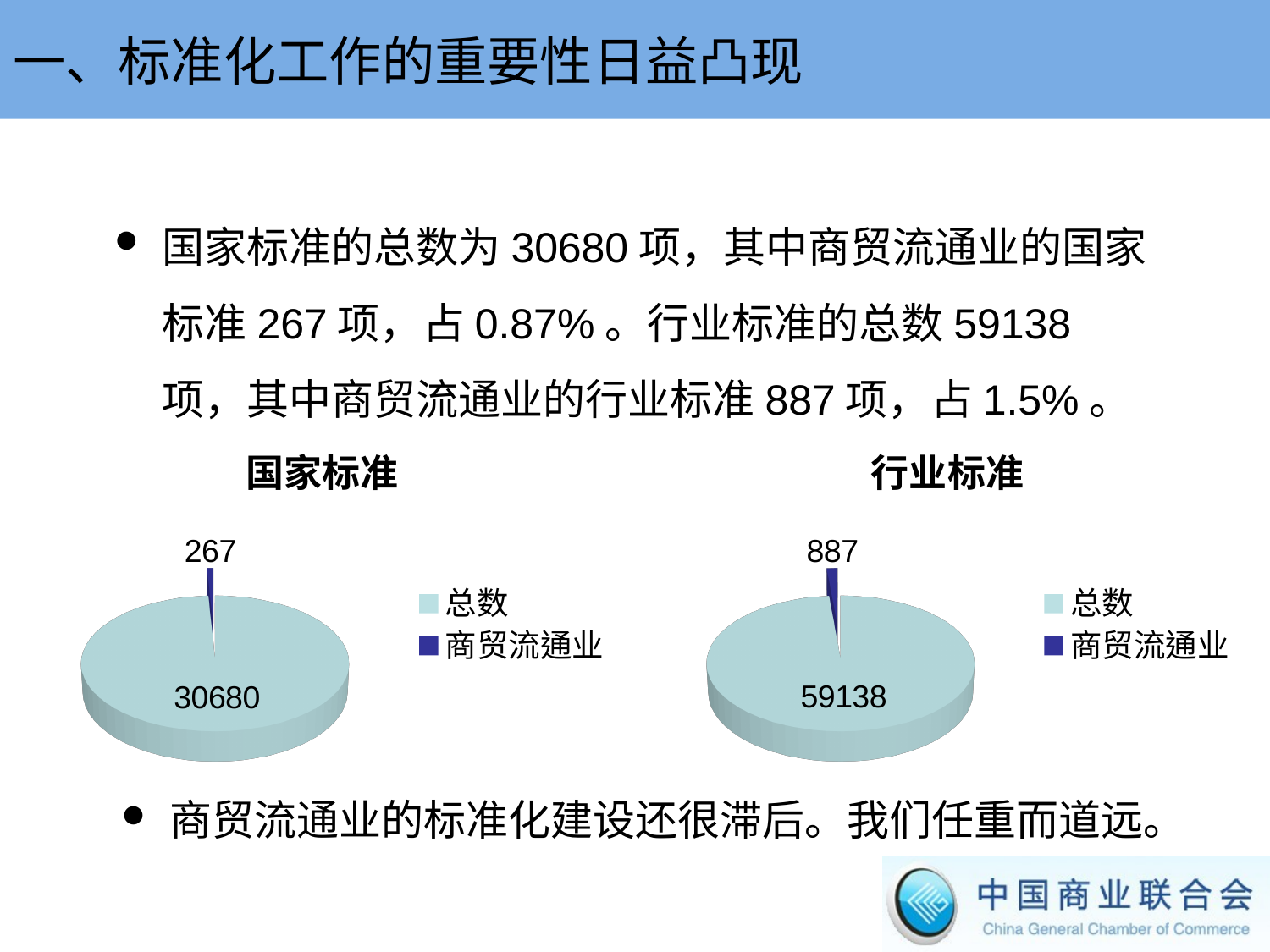

一、标准化工作的重要性日益凸现
国家标准的总数为30680项，其中商贸流通业的国家标准267项，占0.87%。行业标准的总数59138项，其中商贸流通业的行业标准887项，占1.5%。

[unsupported chart]

[unsupported chart]

商贸流通业的标准化建设还很滞后。我们任重而道远。